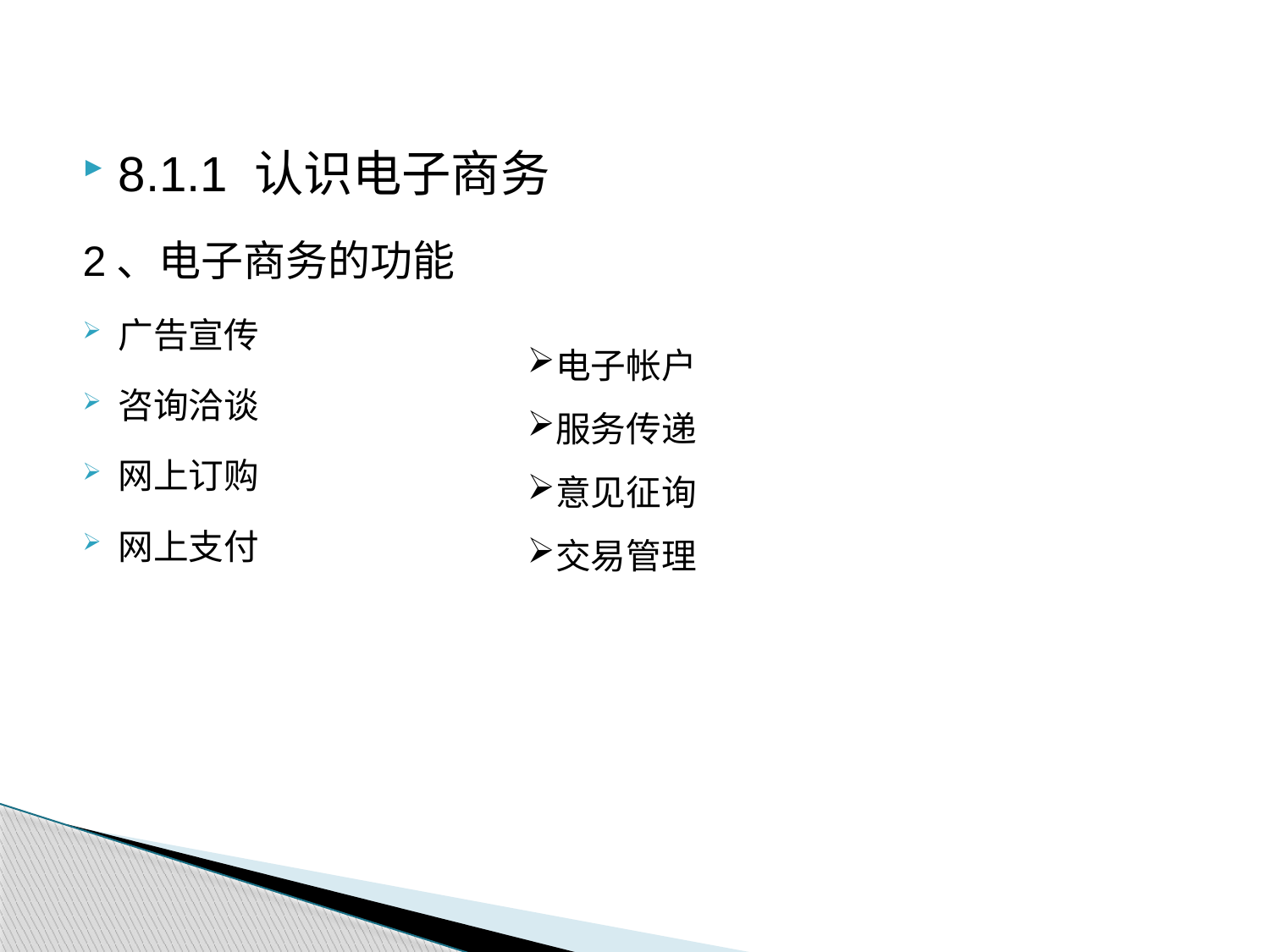

8.1.1 认识电子商务
2、电子商务的功能
广告宣传
咨询洽谈
网上订购
网上支付
电子帐户
服务传递
意见征询
交易管理